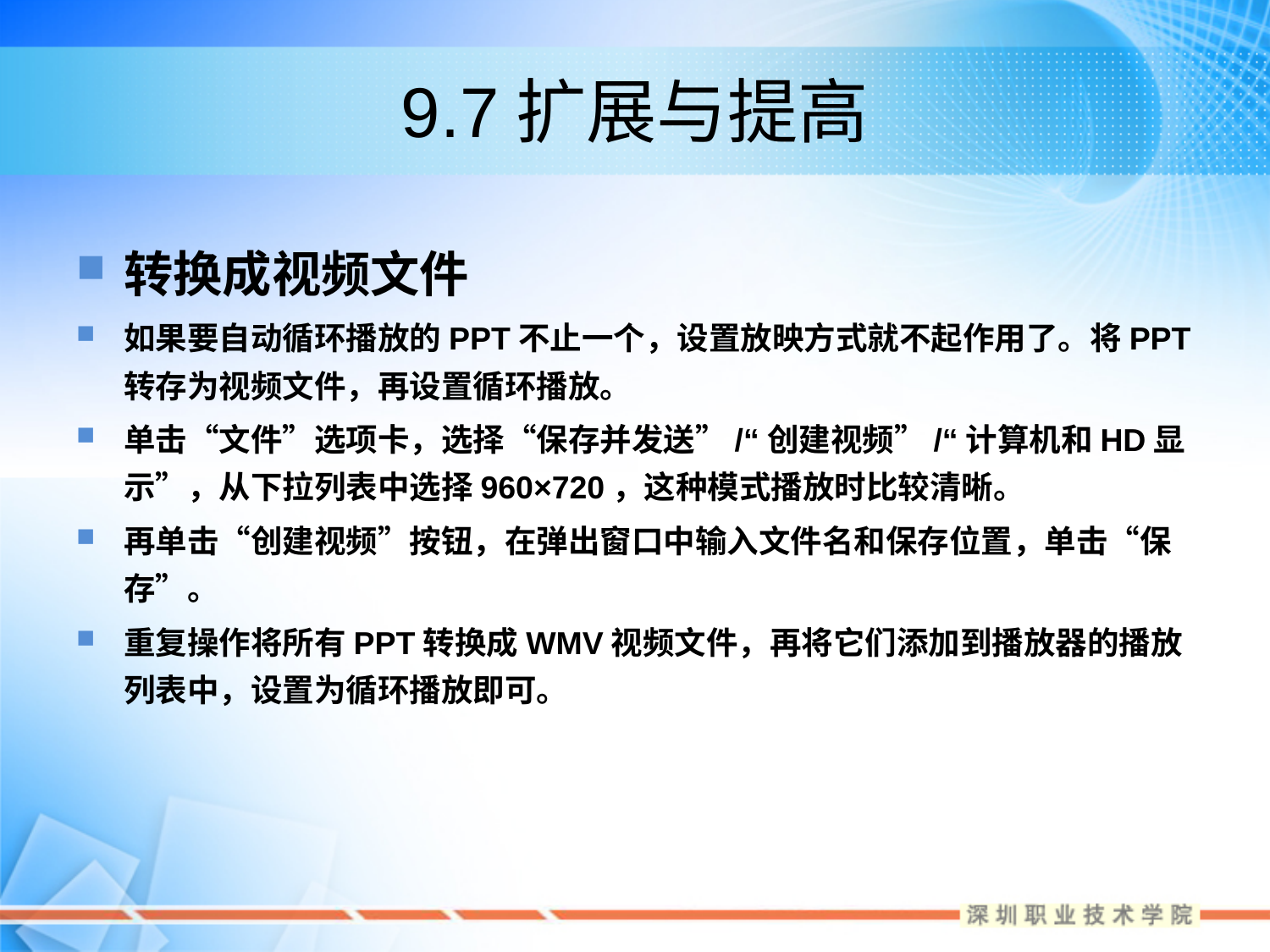

# 9.7扩展与提高
转换成视频文件
如果要自动循环播放的PPT不止一个，设置放映方式就不起作用了。将PPT转存为视频文件，再设置循环播放。
单击“文件”选项卡，选择“保存并发送”/“创建视频”/“计算机和HD显示”，从下拉列表中选择960×720，这种模式播放时比较清晰。
再单击“创建视频”按钮，在弹出窗口中输入文件名和保存位置，单击“保存”。
重复操作将所有PPT转换成WMV视频文件，再将它们添加到播放器的播放列表中，设置为循环播放即可。